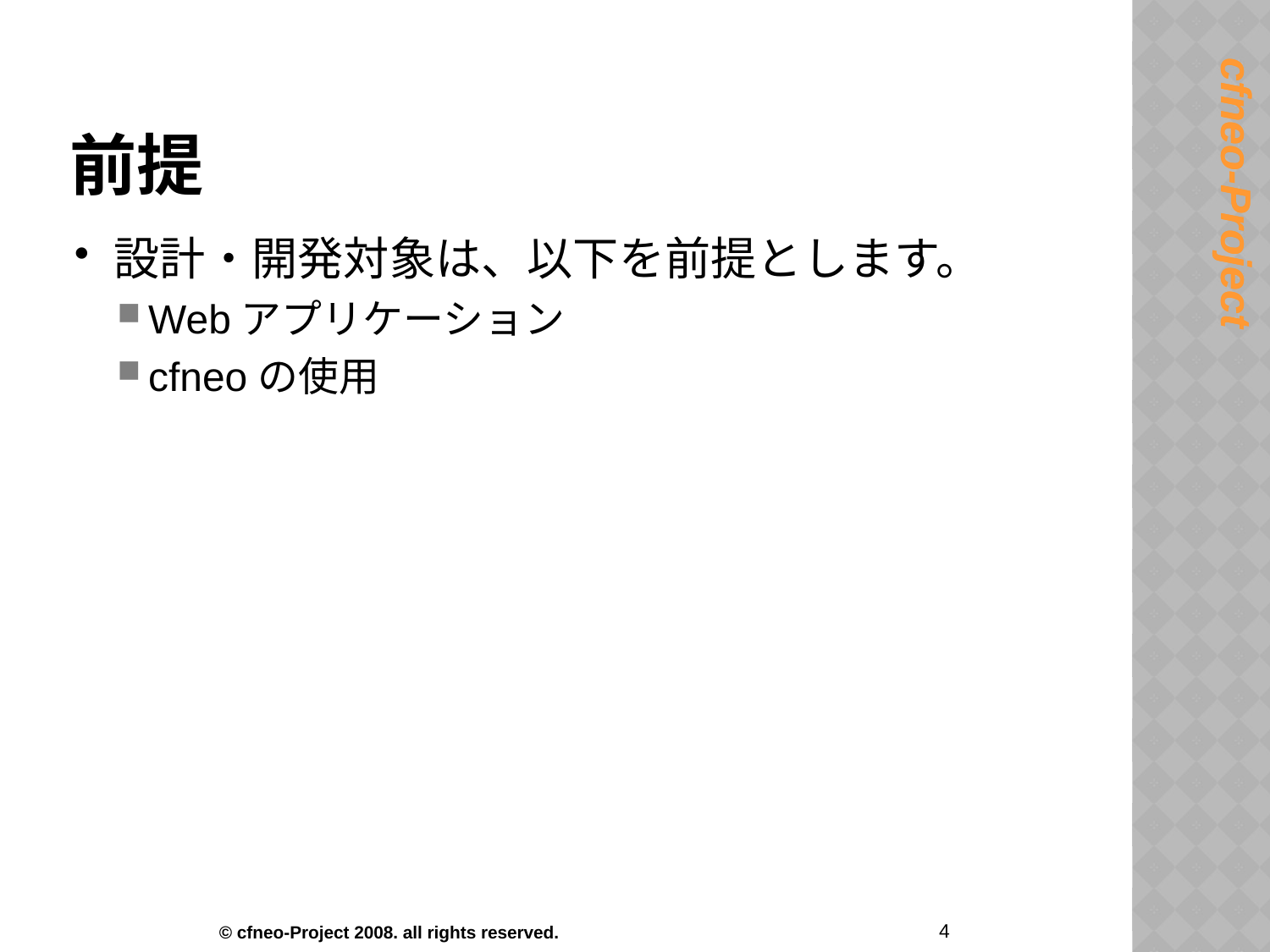

# 前提
設計・開発対象は、以下を前提とします。
Webアプリケーション
cfneoの使用
4
© cfneo-Project 2008. all rights reserved.